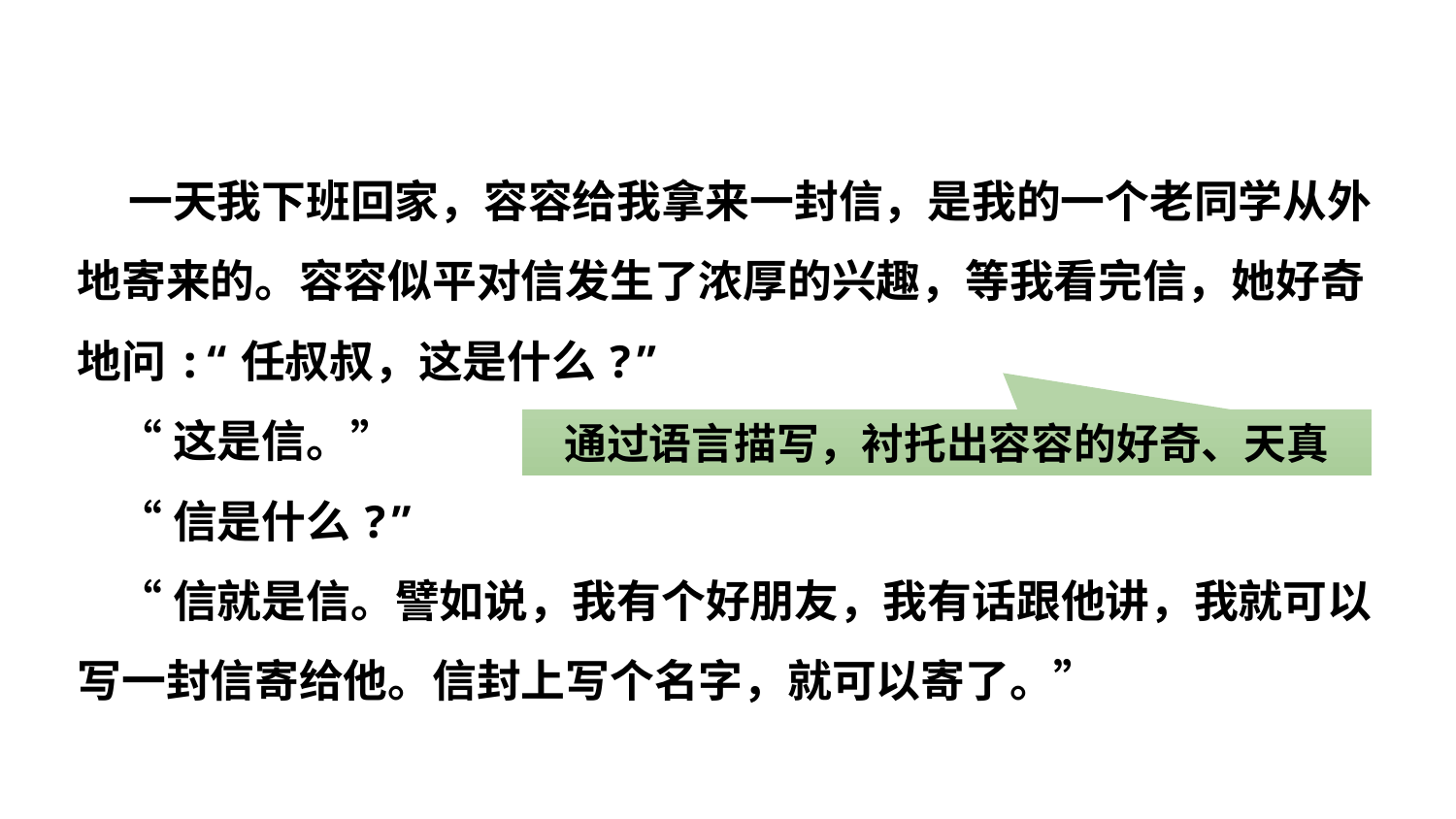

一天我下班回家，容容给我拿来一封信，是我的一个老同学从外地寄来的。容容似平对信发生了浓厚的兴趣，等我看完信，她好奇地问:“任叔叔，这是什么?”
    “这是信。”
    “信是什么?”
    “信就是信。譬如说，我有个好朋友，我有话跟他讲，我就可以写一封信寄给他。信封上写个名字，就可以寄了。”
通过语言描写，衬托出容容的好奇、天真